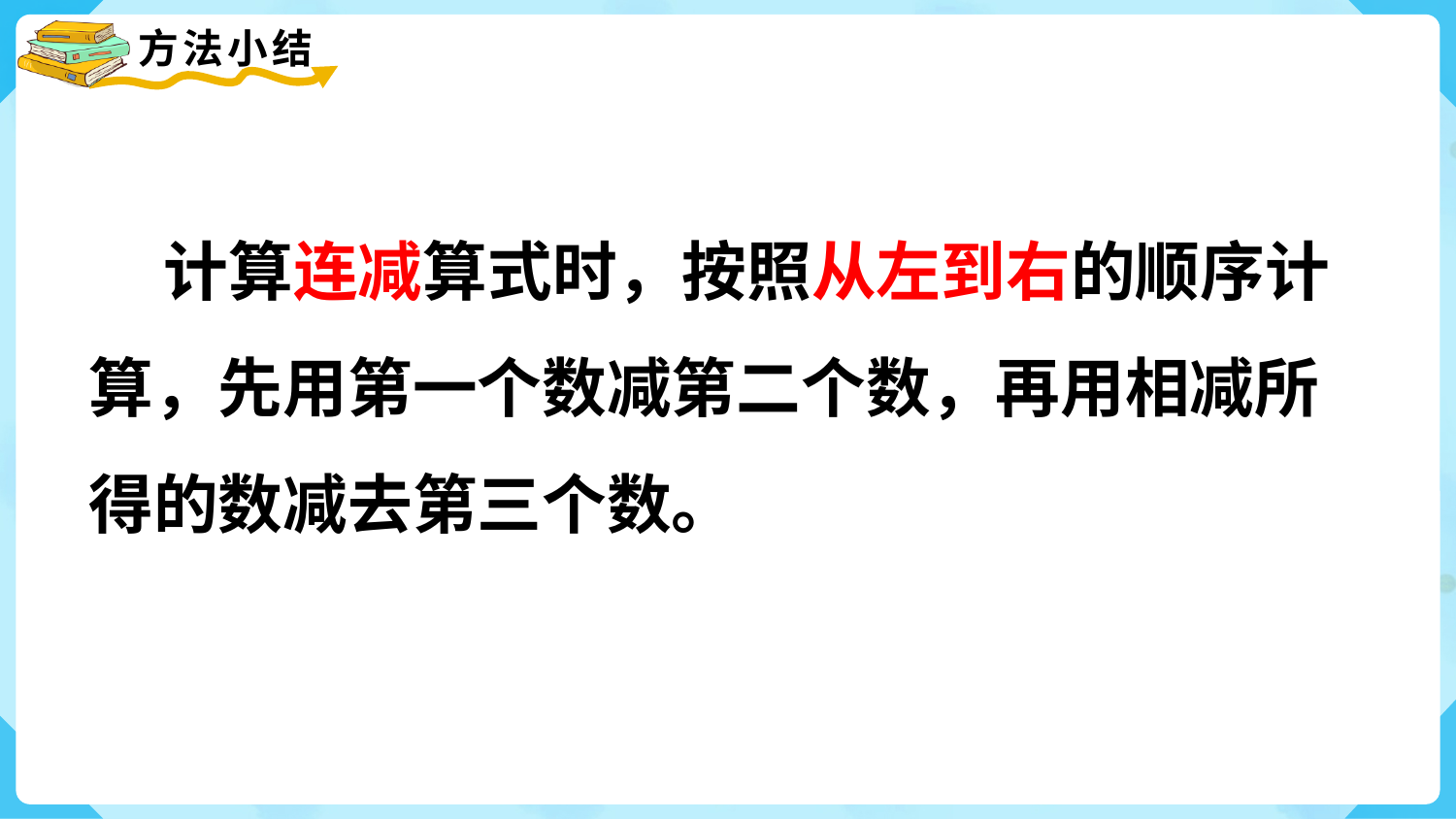

计算连减算式时，按照从左到右的顺序计算，先用第一个数减第二个数，再用相减所得的数减去第三个数。